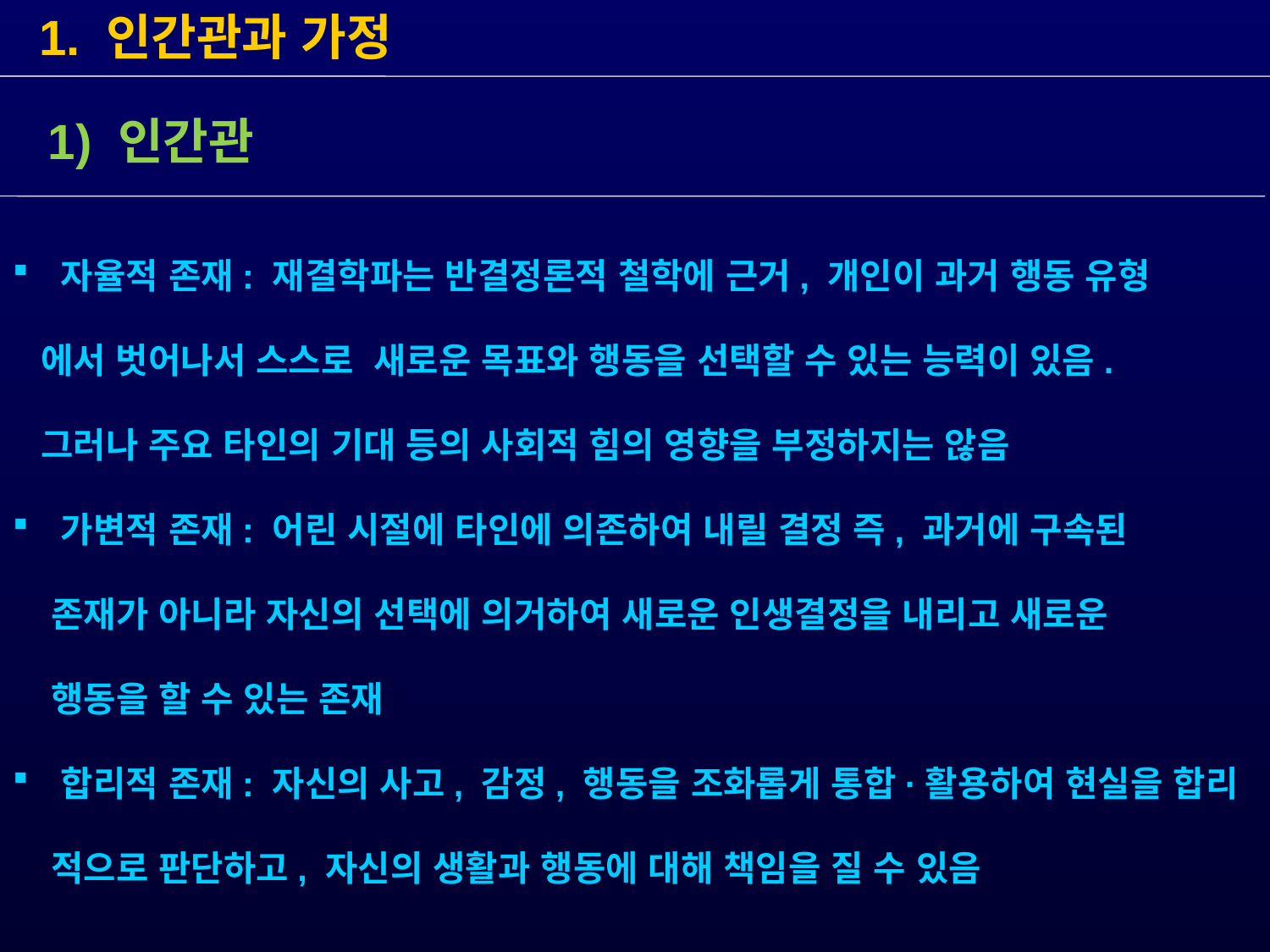

1. 인간관과 가정

  1) 인간관

 자율적 존재: 재결학파는 반결정론적 철학에 근거, 개인이 과거 행동 유형
  에서 벗어나서 스스로  새로운 목표와 행동을 선택할 수 있는 능력이 있음.
  그러나 주요 타인의 기대 등의 사회적 힘의 영향을 부정하지는 않음
 가변적 존재: 어린 시절에 타인에 의존하여 내릴 결정 즉, 과거에 구속된
   존재가 아니라 자신의 선택에 의거하여 새로운 인생결정을 내리고 새로운
   행동을 할 수 있는 존재
 합리적 존재: 자신의 사고, 감정, 행동을 조화롭게 통합·활용하여 현실을 합리
   적으로 판단하고, 자신의 생활과 행동에 대해 책임을 질 수 있음